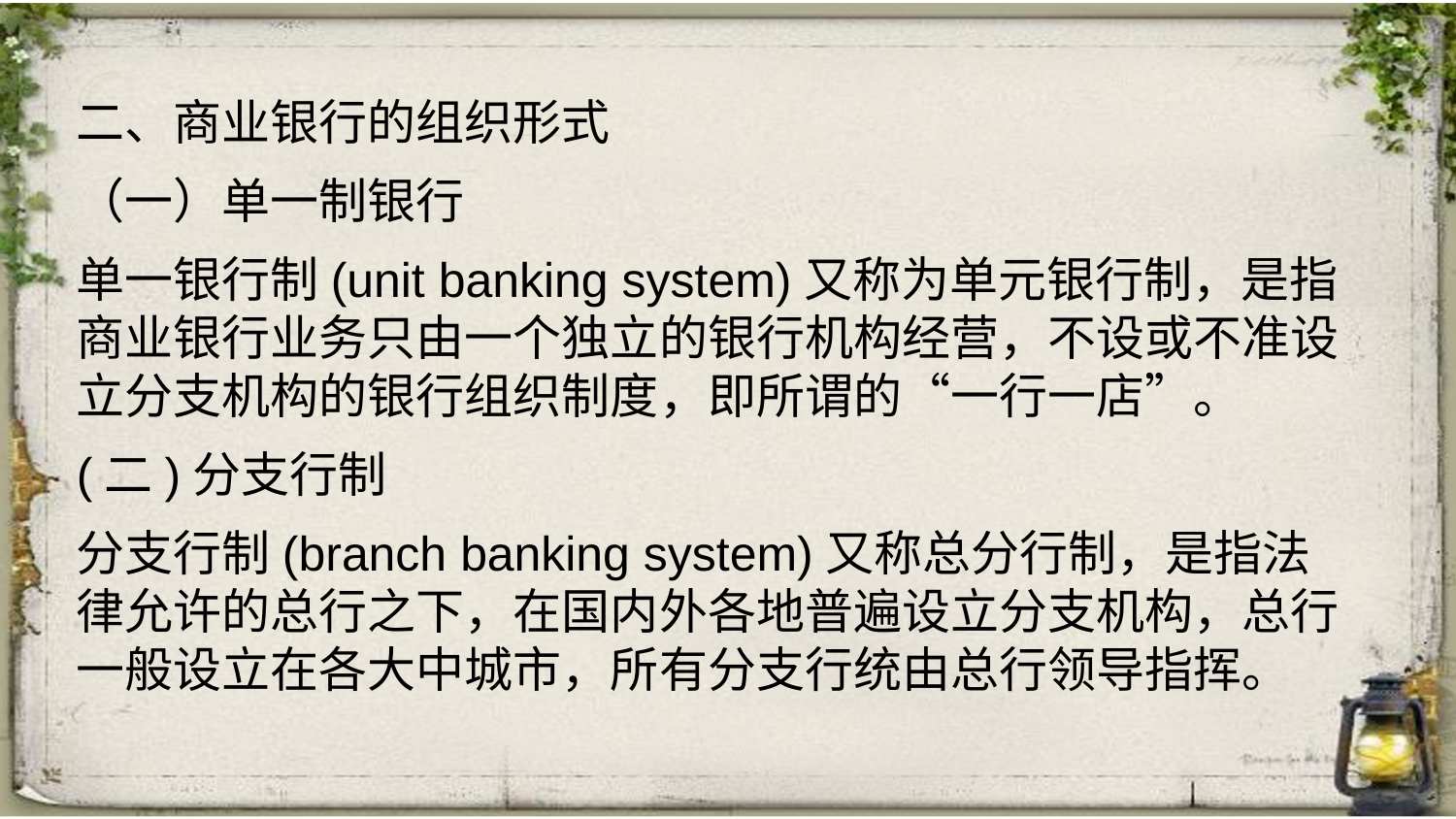

二、商业银行的组织形式
（一）单一制银行
单一银行制(unit banking system)又称为单元银行制，是指商业银行业务只由一个独立的银行机构经营，不设或不准设立分支机构的银行组织制度，即所谓的“一行一店”。
(二)分支行制
分支行制(branch banking system)又称总分行制，是指法律允许的总行之下，在国内外各地普遍设立分支机构，总行一般设立在各大中城市，所有分支行统由总行领导指挥。